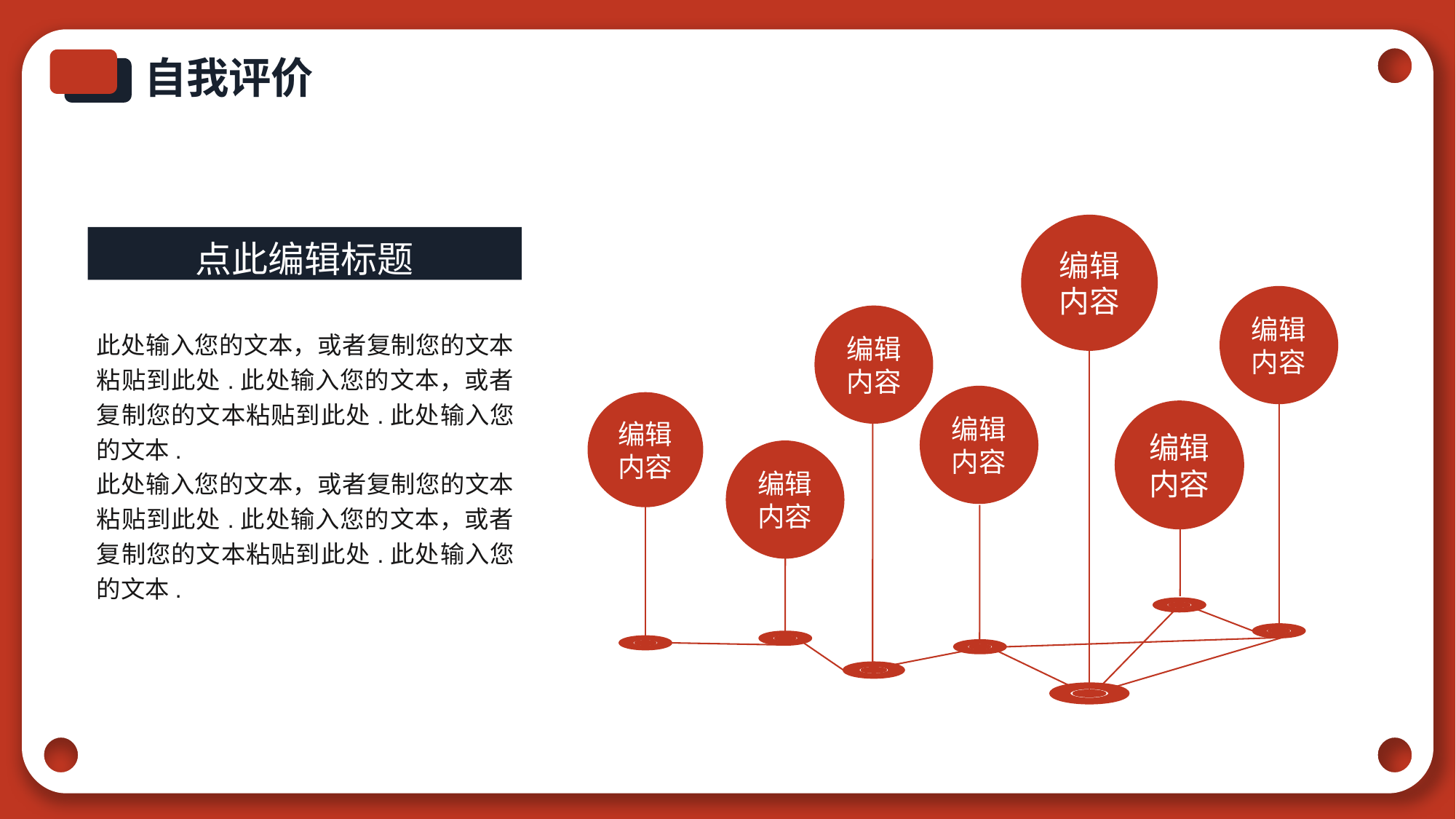

自我评价

编辑
内容

点此编辑标题
编辑
内容

编辑
内容

此处输入您的文本，或者复制您的文本粘贴到此处.此处输入您的文本，或者复制您的文本粘贴到此处.此处输入您的文本.
此处输入您的文本，或者复制您的文本粘贴到此处.此处输入您的文本，或者复制您的文本粘贴到此处.此处输入您的文本.
编辑
内容

编辑
内容

编辑
内容

编辑
内容

PPT下载 http://www.1ppt.com/xiazai/